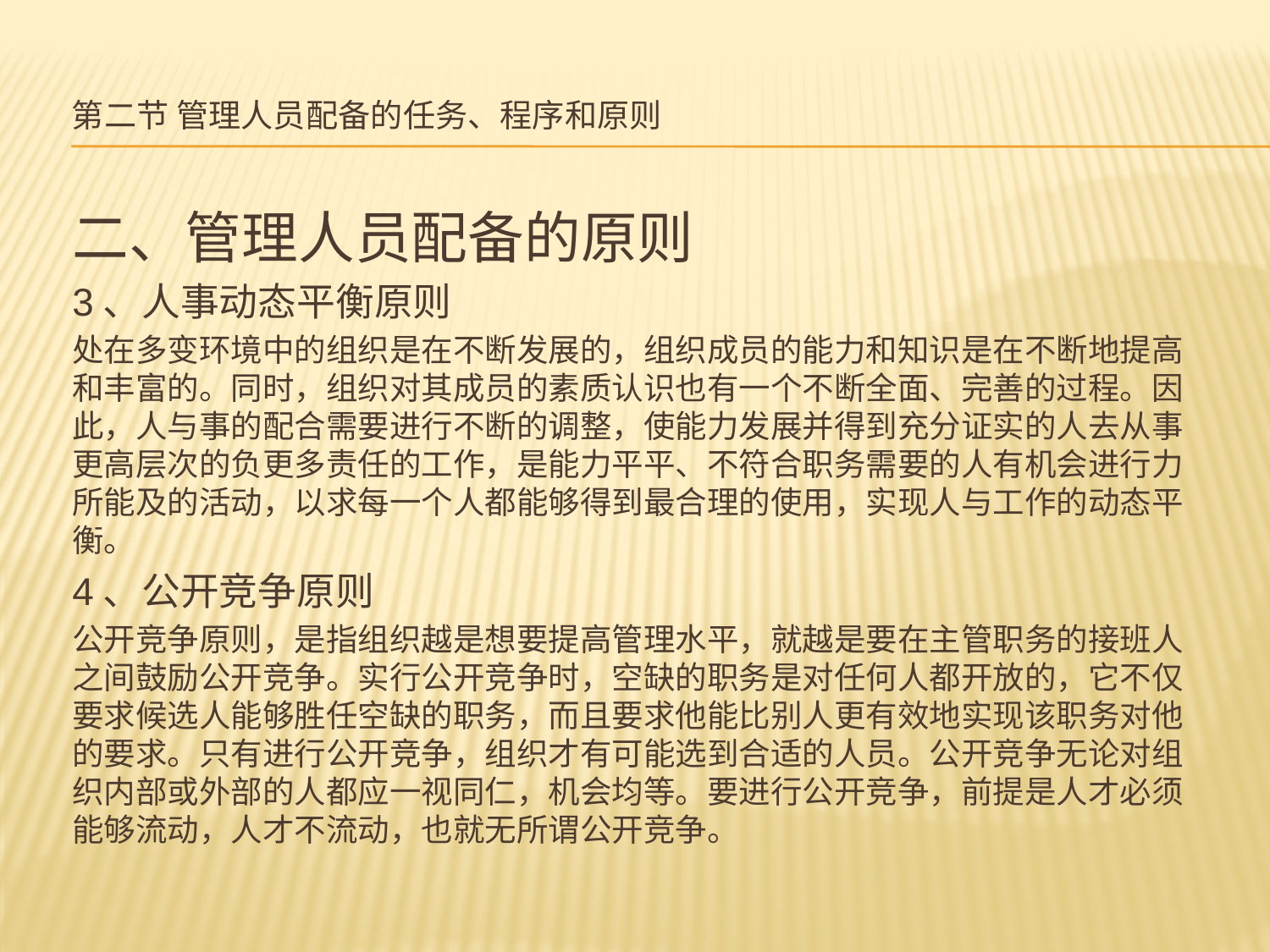

# 第二节 管理人员配备的任务、程序和原则
二、管理人员配备的原则
3、人事动态平衡原则
处在多变环境中的组织是在不断发展的，组织成员的能力和知识是在不断地提高和丰富的。同时，组织对其成员的素质认识也有一个不断全面、完善的过程。因此，人与事的配合需要进行不断的调整，使能力发展并得到充分证实的人去从事更高层次的负更多责任的工作，是能力平平、不符合职务需要的人有机会进行力所能及的活动，以求每一个人都能够得到最合理的使用，实现人与工作的动态平衡。
4、公开竞争原则
公开竞争原则，是指组织越是想要提高管理水平，就越是要在主管职务的接班人之间鼓励公开竞争。实行公开竞争时，空缺的职务是对任何人都开放的，它不仅要求候选人能够胜任空缺的职务，而且要求他能比别人更有效地实现该职务对他的要求。只有进行公开竞争，组织才有可能选到合适的人员。公开竞争无论对组织内部或外部的人都应一视同仁，机会均等。要进行公开竞争，前提是人才必须能够流动，人才不流动，也就无所谓公开竞争。